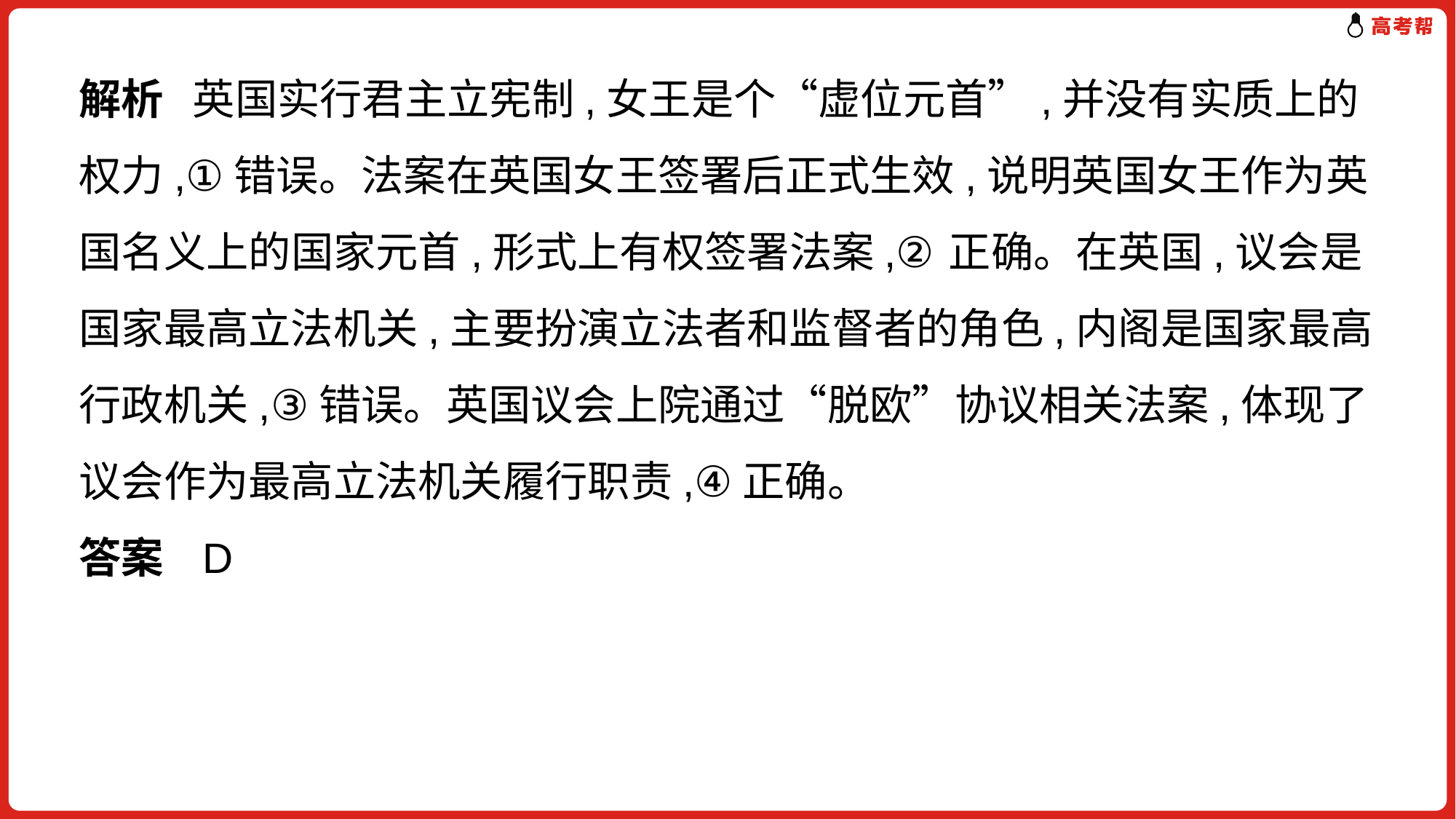

解析   英国实行君主立宪制,女王是个“虚位元首”,并没有实质上的权力,①错误。法案在英国女王签署后正式生效,说明英国女王作为英国名义上的国家元首,形式上有权签署法案,②正确。在英国,议会是国家最高立法机关,主要扮演立法者和监督者的角色,内阁是国家最高行政机关,③错误。英国议会上院通过“脱欧”协议相关法案,体现了议会作为最高立法机关履行职责,④正确。
答案   D